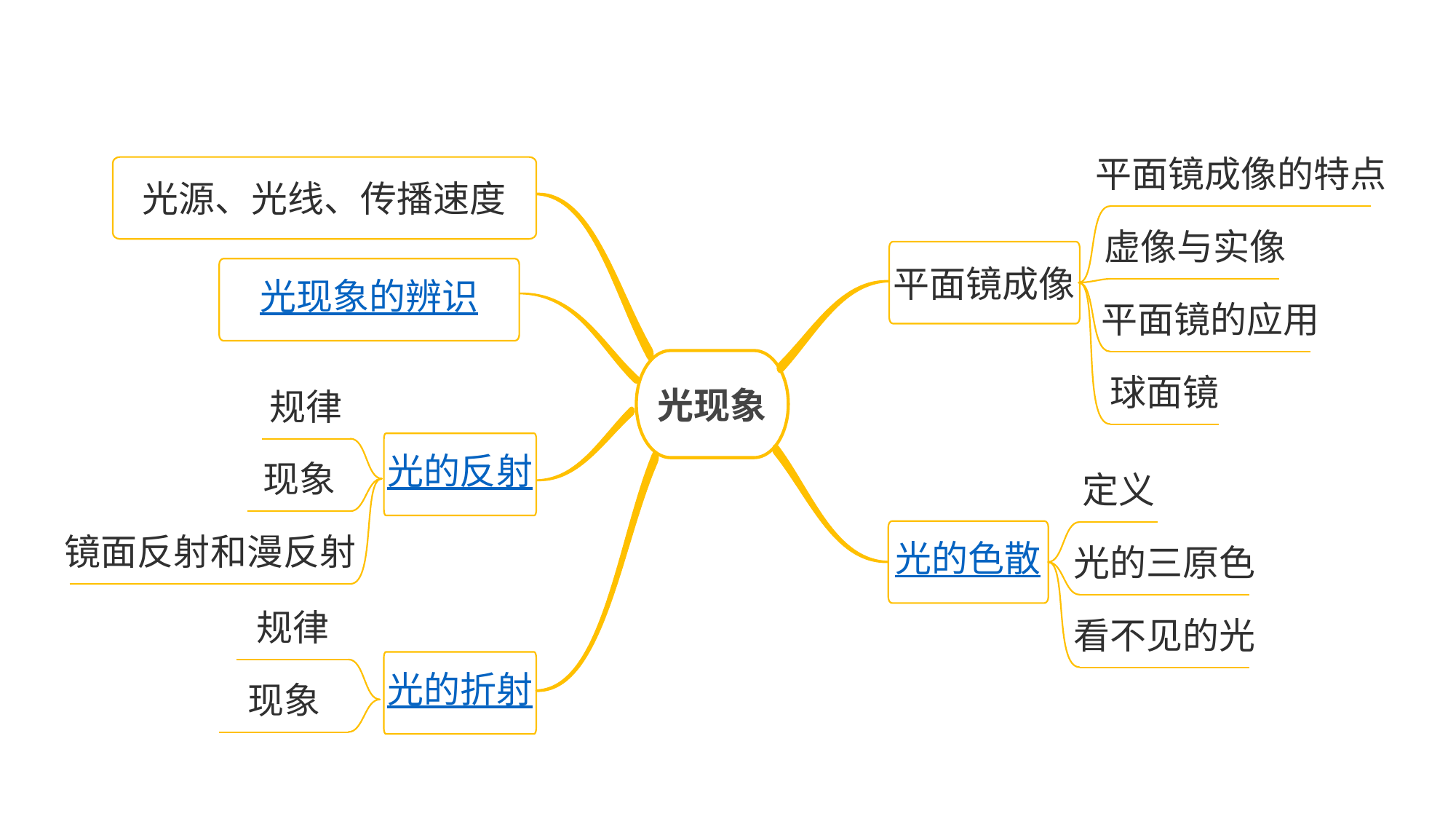

平面镜成像的特点

光源、光线、传播速度

虚像与实像

平面镜成像

光现象的辨识

平面镜的应用

光现象

球面镜
规律

光的反射
现象

定义

光的色散
镜面反射和漫反射

光的三原色

光的折射
规律

看不见的光

现象